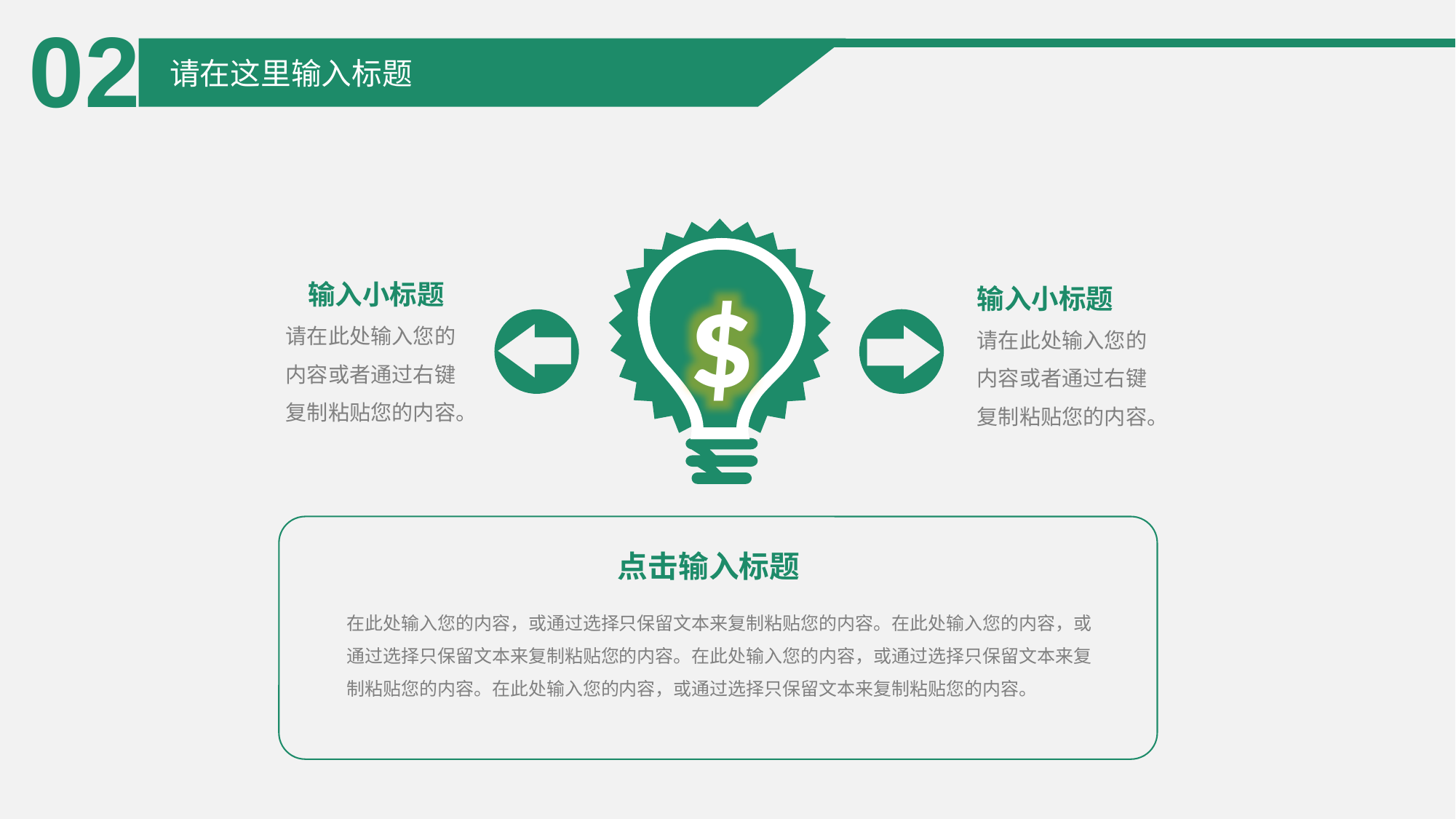

02
请在这里输入标题

$

输入小标题
请在此处输入您的内容或者通过右键复制粘贴您的内容。

输入小标题
请在此处输入您的内容或者通过右键复制粘贴您的内容。

点击输入标题
在此处输入您的内容，或通过选择只保留文本来复制粘贴您的内容。在此处输入您的内容，或通过选择只保留文本来复制粘贴您的内容。在此处输入您的内容，或通过选择只保留文本来复制粘贴您的内容。在此处输入您的内容，或通过选择只保留文本来复制粘贴您的内容。